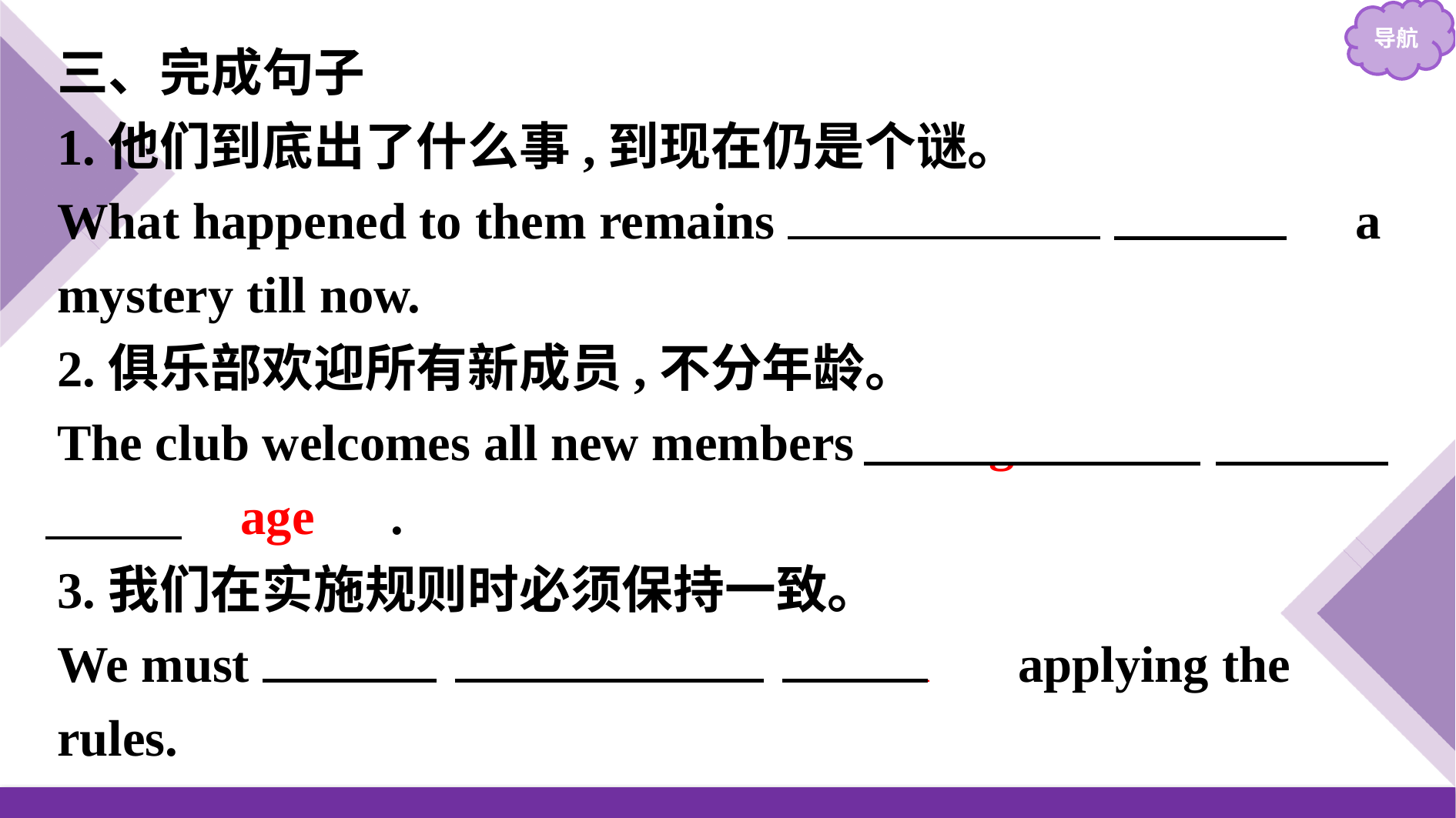

三、完成句子
1.他们到底出了什么事,到现在仍是个谜。
What happened to them remains 　somewhat　 　of　 a mystery till now.
2.俱乐部欢迎所有新成员,不分年龄。
The club welcomes all new members 　regardless　 　of　 　age　.
3.我们在实施规则时必须保持一致。
We must 　be　 　consistent　 　in　 applying the rules.